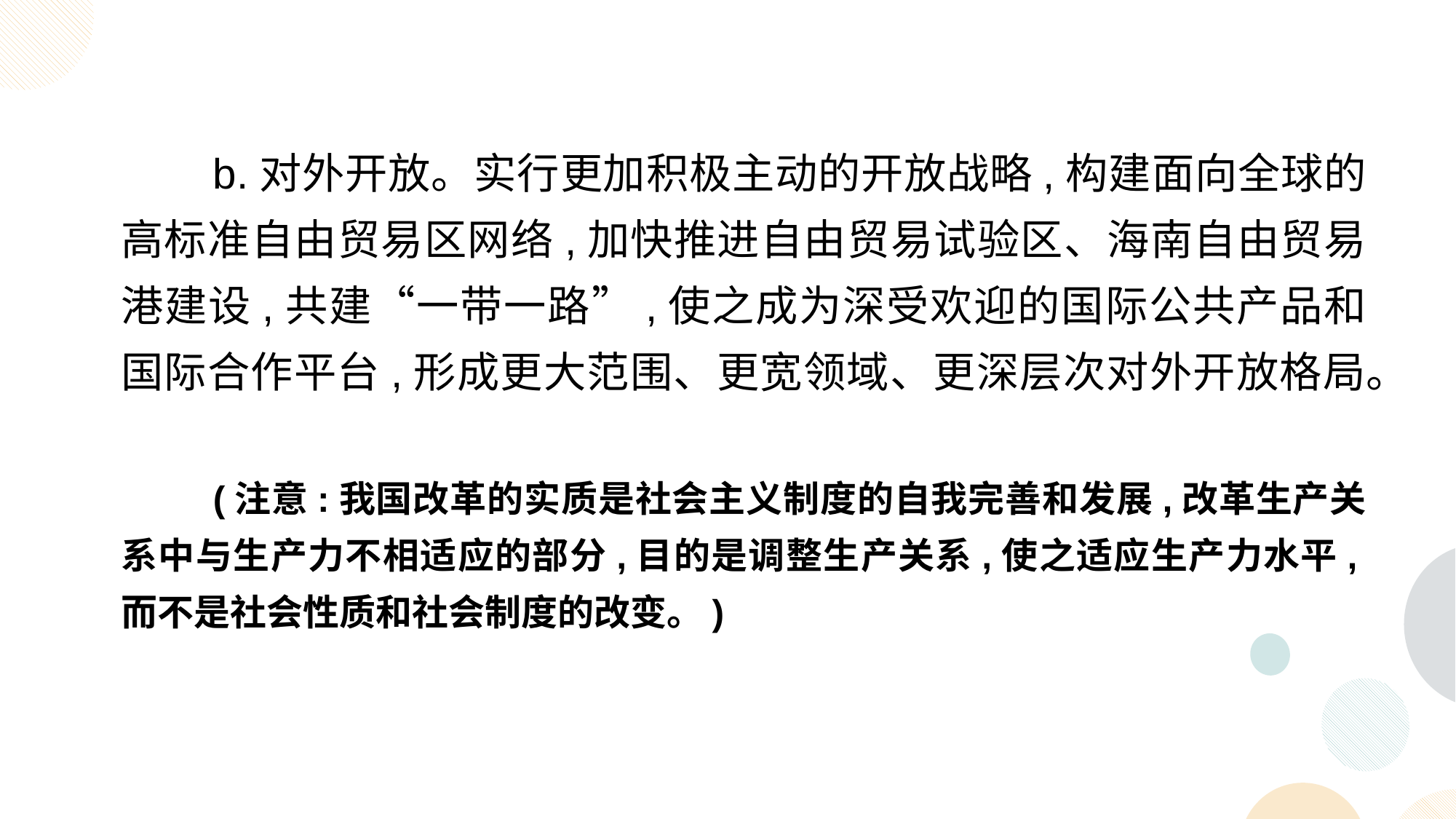

b.对外开放。实行更加积极主动的开放战略,构建面向全球的高标准自由贸易区网络,加快推进自由贸易试验区、海南自由贸易港建设,共建“一带一路”,使之成为深受欢迎的国际公共产品和国际合作平台,形成更大范围、更宽领域、更深层次对外开放格局。

(注意:我国改革的实质是社会主义制度的自我完善和发展,改革生产关系中与生产力不相适应的部分,目的是调整生产关系,使之适应生产力水平,而不是社会性质和社会制度的改变。)